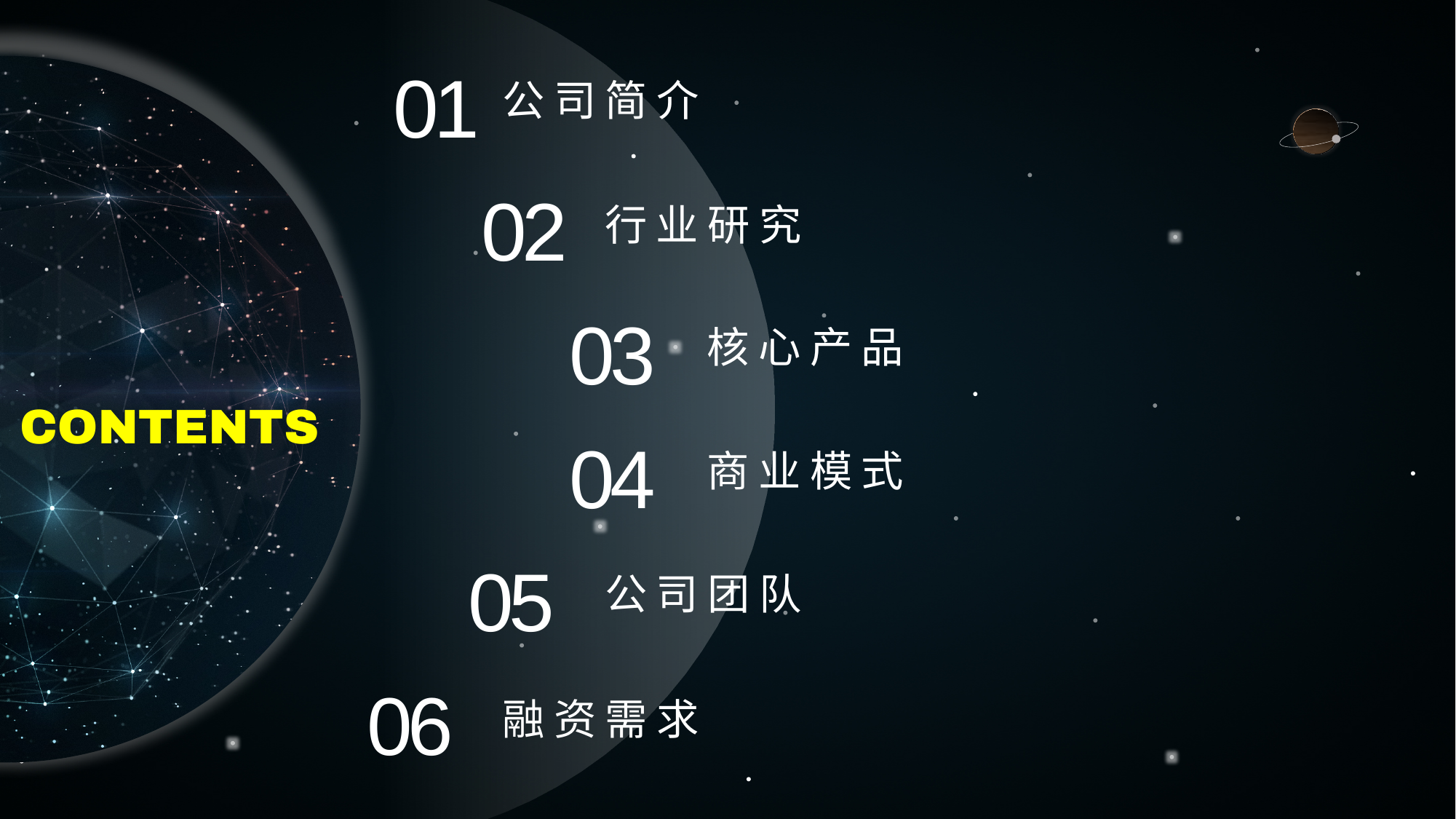

01
公司简介

02
行业研究

03
核心产品

CONTENTS
04
商业模式

05
公司团队

06
融资需求